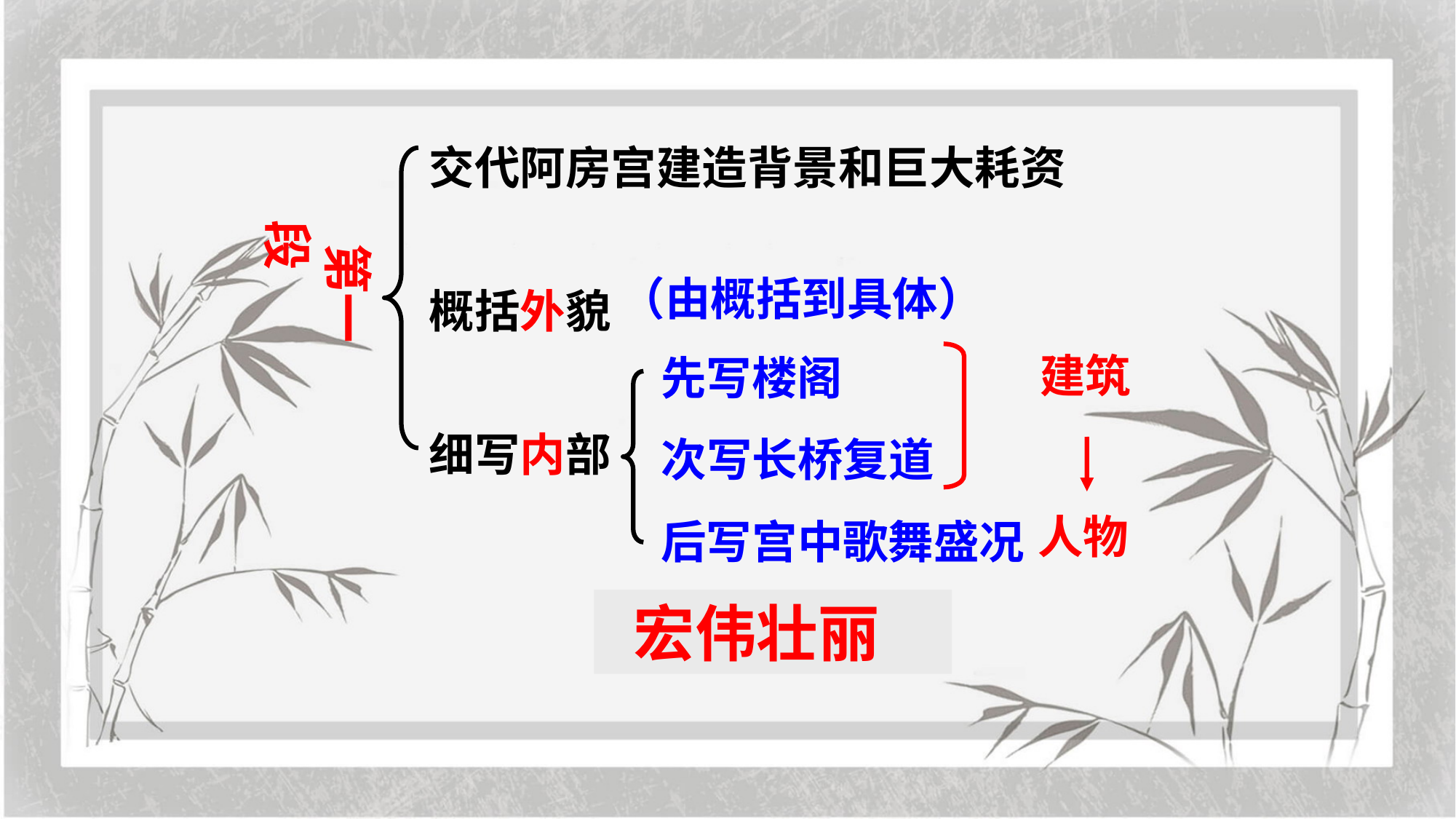

交代阿房宫建造背景和巨大耗资

 第一段
（由概括到具体）
概括外貌
建筑
先写楼阁

细写内部
次写长桥复道

人物
后写宫中歌舞盛况
 宏伟壮丽